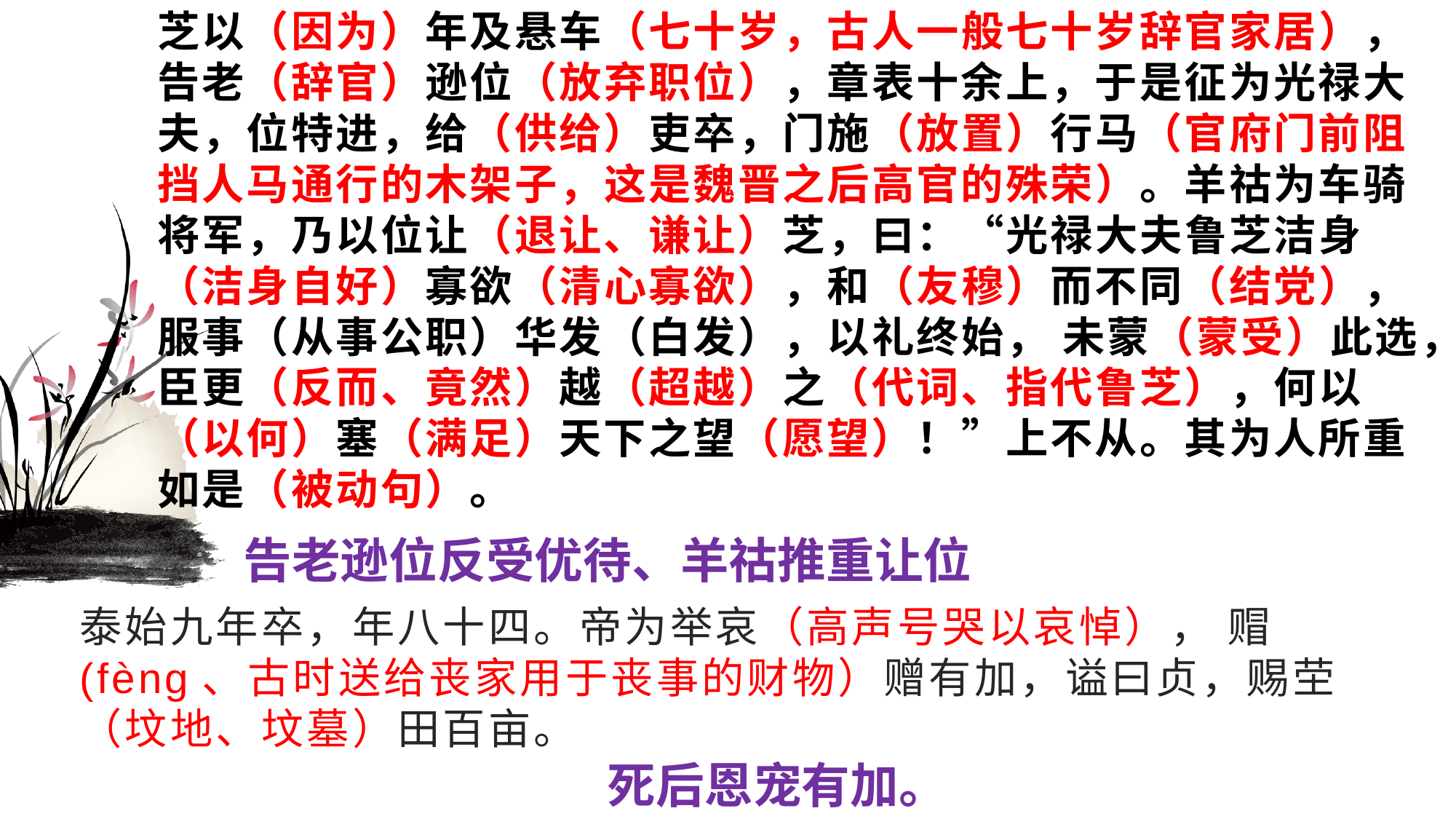

# 芝以（因为）年及悬车（七十岁，古人一般七十岁辞官家居），告老（辞官）逊位（放弃职位），章表十余上，于是征为光禄大夫，位特进，给（供给）吏卒，门施（放置）行马（官府门前阻挡人马通行的木架子，这是魏晋之后高官的殊荣）。羊祜为车骑将军，乃以位让（退让、谦让）芝，曰：“光禄大夫鲁芝洁身（洁身自好）寡欲（清心寡欲），和（友穆）而不同（结党），服事（从事公职）华发（白发），以礼终始， 未蒙（蒙受）此选，臣更（反而、竟然）越（超越）之（代词、指代鲁芝），何以（以何）塞（满足）天下之望（愿望）！”上不从。其为人所重如是（被动句）。
告老逊位反受优待、羊祜推重让位
泰始九年卒，年八十四。帝为举哀（高声号哭以哀悼）， 赗(fèng、古时送给丧家用于丧事的财物）赠有加，谥曰贞，赐茔（坟地、坟墓）田百亩。
死后恩宠有加。